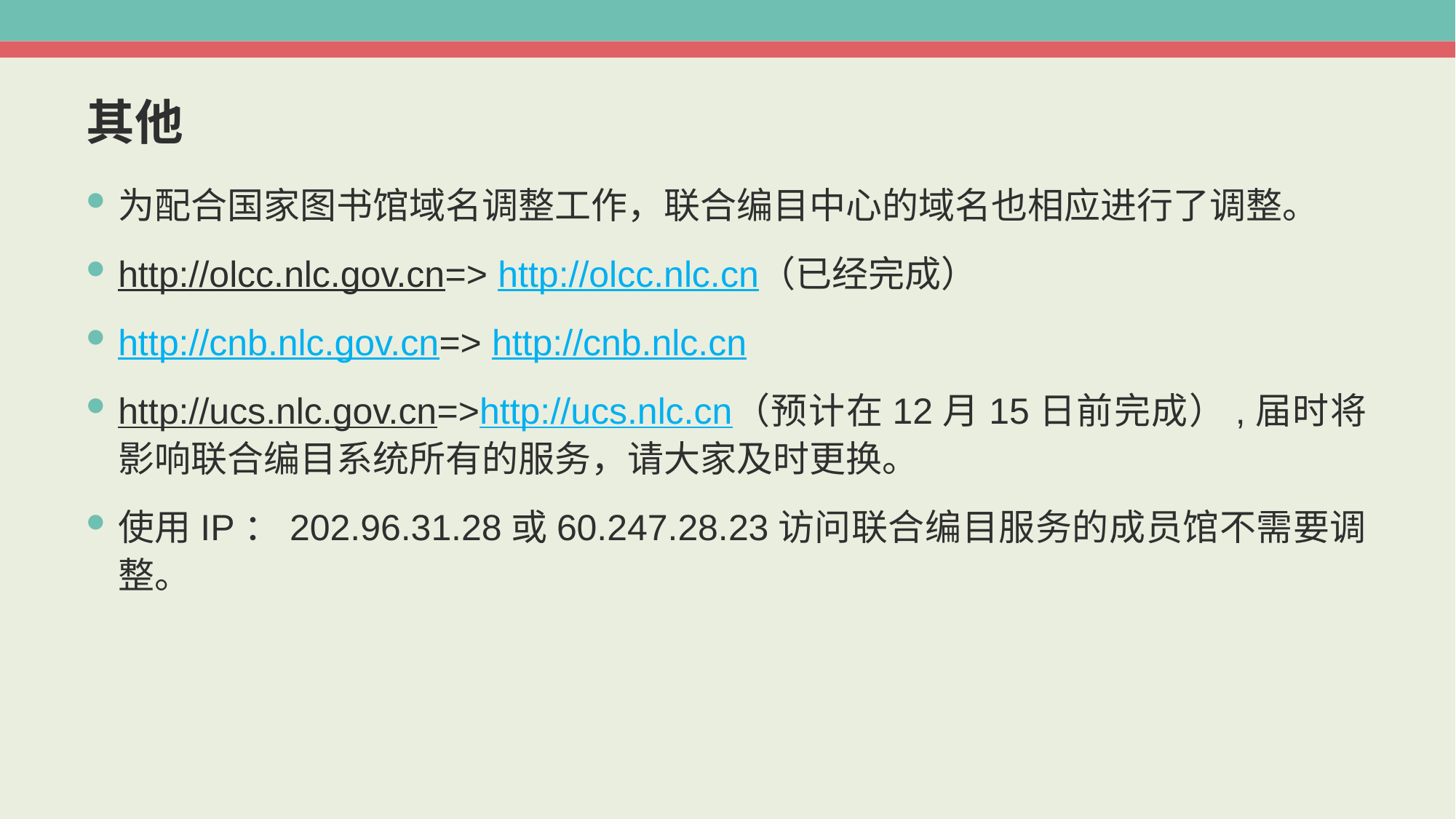

# 其他
为配合国家图书馆域名调整工作，联合编目中心的域名也相应进行了调整。
http://olcc.nlc.gov.cn=> http://olcc.nlc.cn（已经完成）
http://cnb.nlc.gov.cn=> http://cnb.nlc.cn
http://ucs.nlc.gov.cn=>http://ucs.nlc.cn（预计在12月15日前完成）,届时将影响联合编目系统所有的服务，请大家及时更换。
使用IP：202.96.31.28或60.247.28.23访问联合编目服务的成员馆不需要调整。